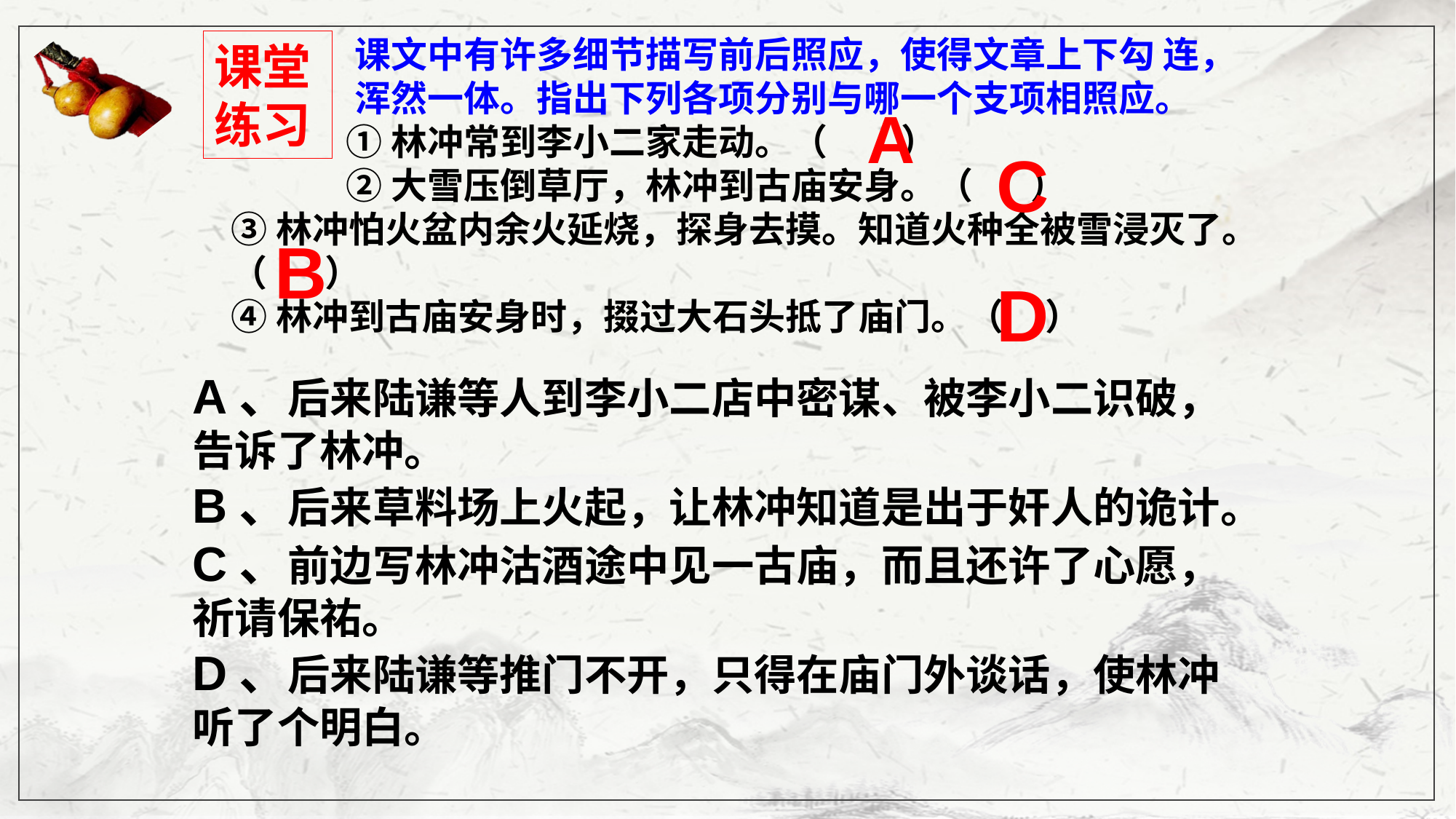

#

              课文中有许多细节描写前后照应，使得文章上下勾 连，
              浑然一体。指出下列各项分别与哪一个支项相照应。
              ①林冲常到李小二家走动。（         ）
              ②大雪压倒草厅，林冲到古庙安身。（       ）
③林冲怕火盆内余火延烧，探身去摸。知道火种全被雪浸灭了。（       ）
④林冲到古庙安身时，掇过大石头抵了庙门。（     ）
课堂练习
A
C
B
D
A、后来陆谦等人到李小二店中密谋、被李小二识破，告诉了林冲。
B、后来草料场上火起，让林冲知道是出于奸人的诡计。
C、前边写林冲沽酒途中见一古庙，而且还许了心愿，祈请保祐。
D、后来陆谦等推门不开，只得在庙门外谈话，使林冲听了个明白。